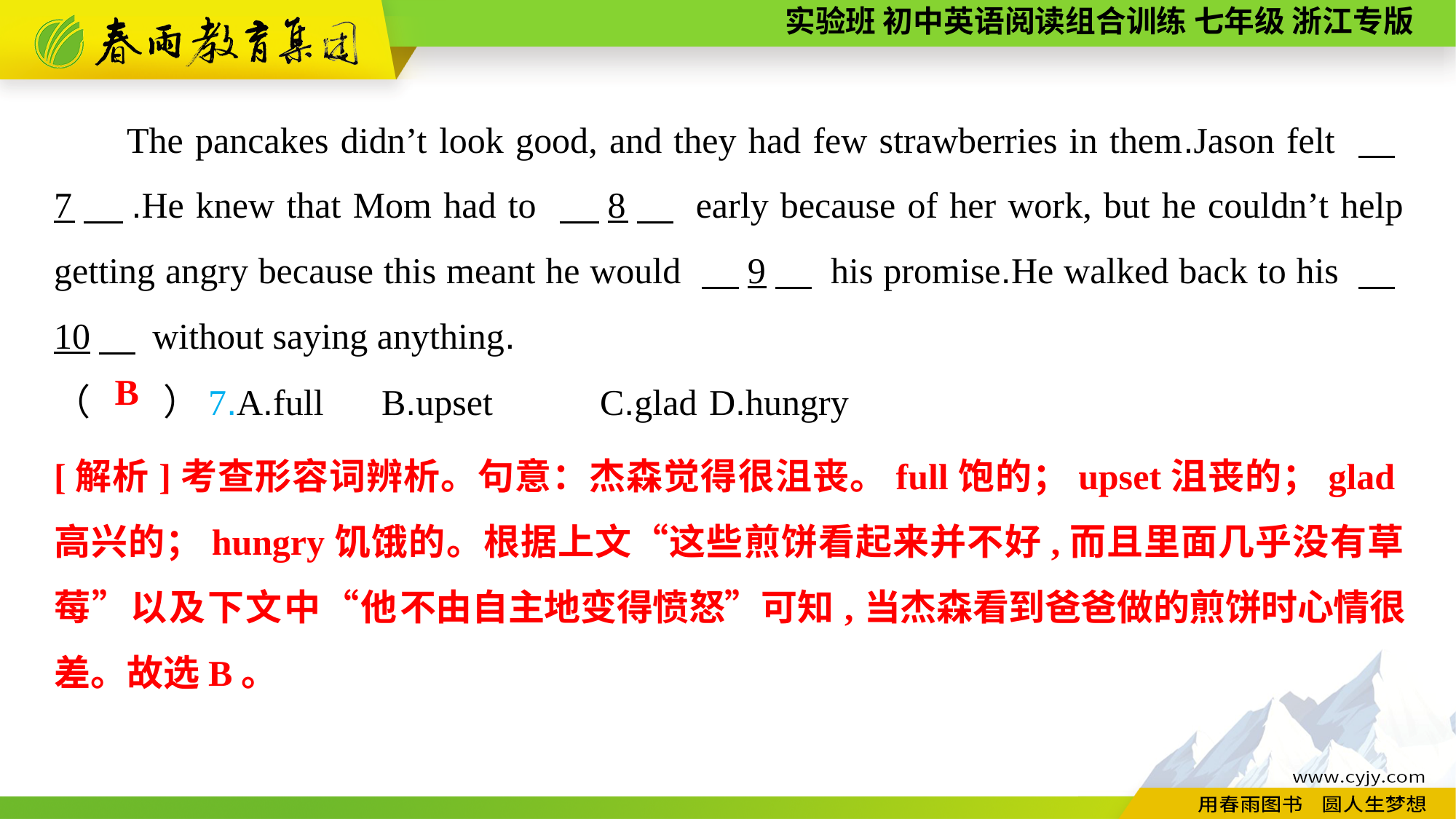

The pancakes didn’t look good, and they had few strawberries in them.Jason felt 　7　.He knew that Mom had to 　8　 early because of her work, but he couldn’t help getting angry because this meant he would 　9　 his promise.He walked back to his 　10　 without saying anything.
（　　）7.A.full	B.upset	C.glad	D.hungry
B
[解析]考查形容词辨析。句意：杰森觉得很沮丧。full饱的；upset沮丧的；glad高兴的；hungry饥饿的。根据上文“这些煎饼看起来并不好,而且里面几乎没有草莓”以及下文中“他不由自主地变得愤怒”可知,当杰森看到爸爸做的煎饼时心情很差。故选B。